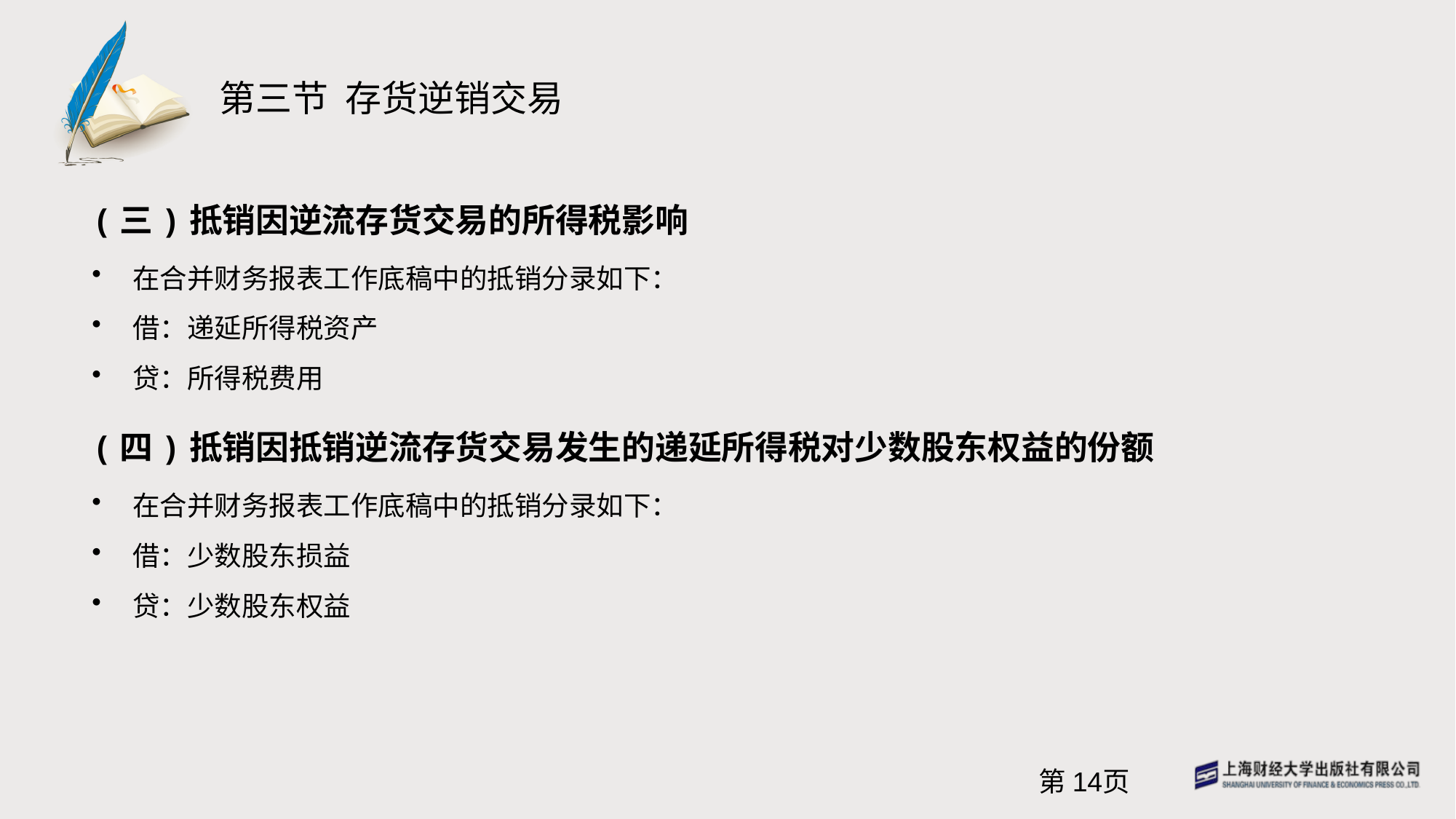

# 第三节  存货逆销交易
(三)抵销因逆流存货交易的所得税影响
在合并财务报表工作底稿中的抵销分录如下：
借：递延所得税资产
贷：所得税费用
(四)抵销因抵销逆流存货交易发生的递延所得税对少数股东权益的份额
在合并财务报表工作底稿中的抵销分录如下：
借：少数股东损益
贷：少数股东权益

14